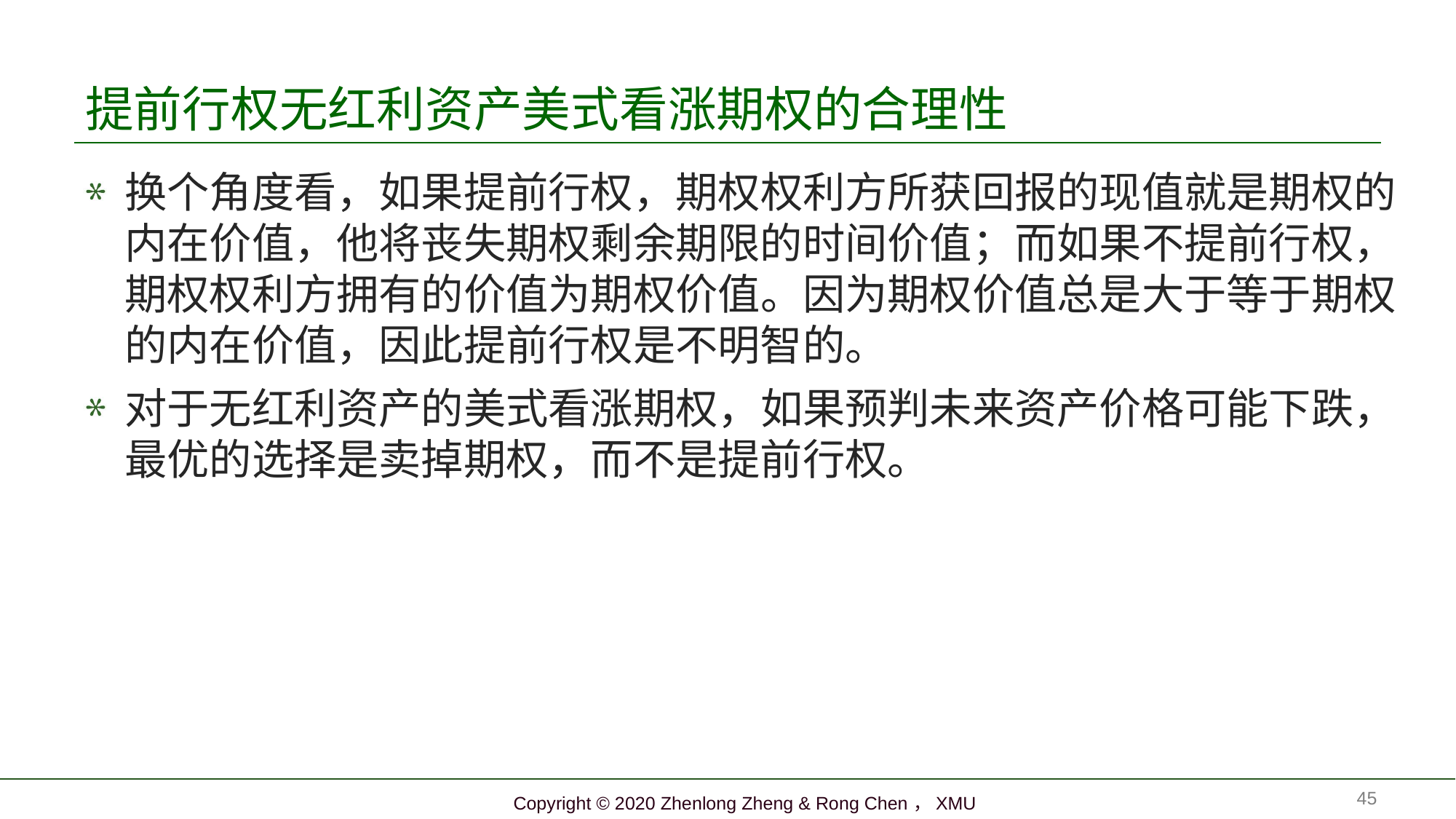

# 提前行权无红利资产美式看涨期权的合理性
换个角度看，如果提前行权，期权权利方所获回报的现值就是期权的内在价值，他将丧失期权剩余期限的时间价值；而如果不提前行权，期权权利方拥有的价值为期权价值。因为期权价值总是大于等于期权的内在价值，因此提前行权是不明智的。
对于无红利资产的美式看涨期权，如果预判未来资产价格可能下跌，最优的选择是卖掉期权，而不是提前行权。
45